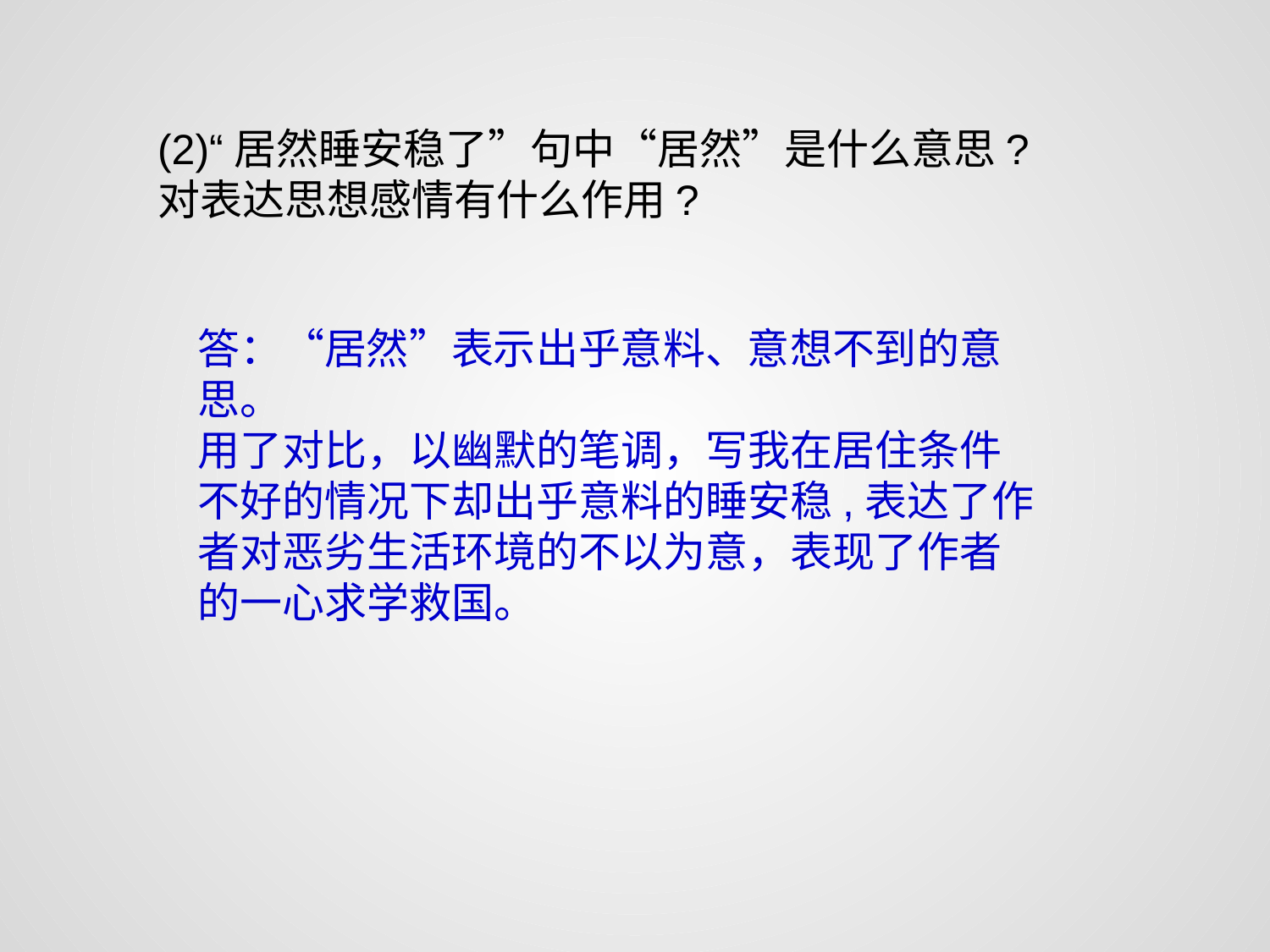

(2)“居然睡安稳了”句中“居然”是什么意思?对表达思想感情有什么作用?
答：“居然”表示出乎意料、意想不到的意思。
用了对比，以幽默的笔调，写我在居住条件不好的情况下却出乎意料的睡安稳,表达了作者对恶劣生活环境的不以为意，表现了作者的一心求学救国。